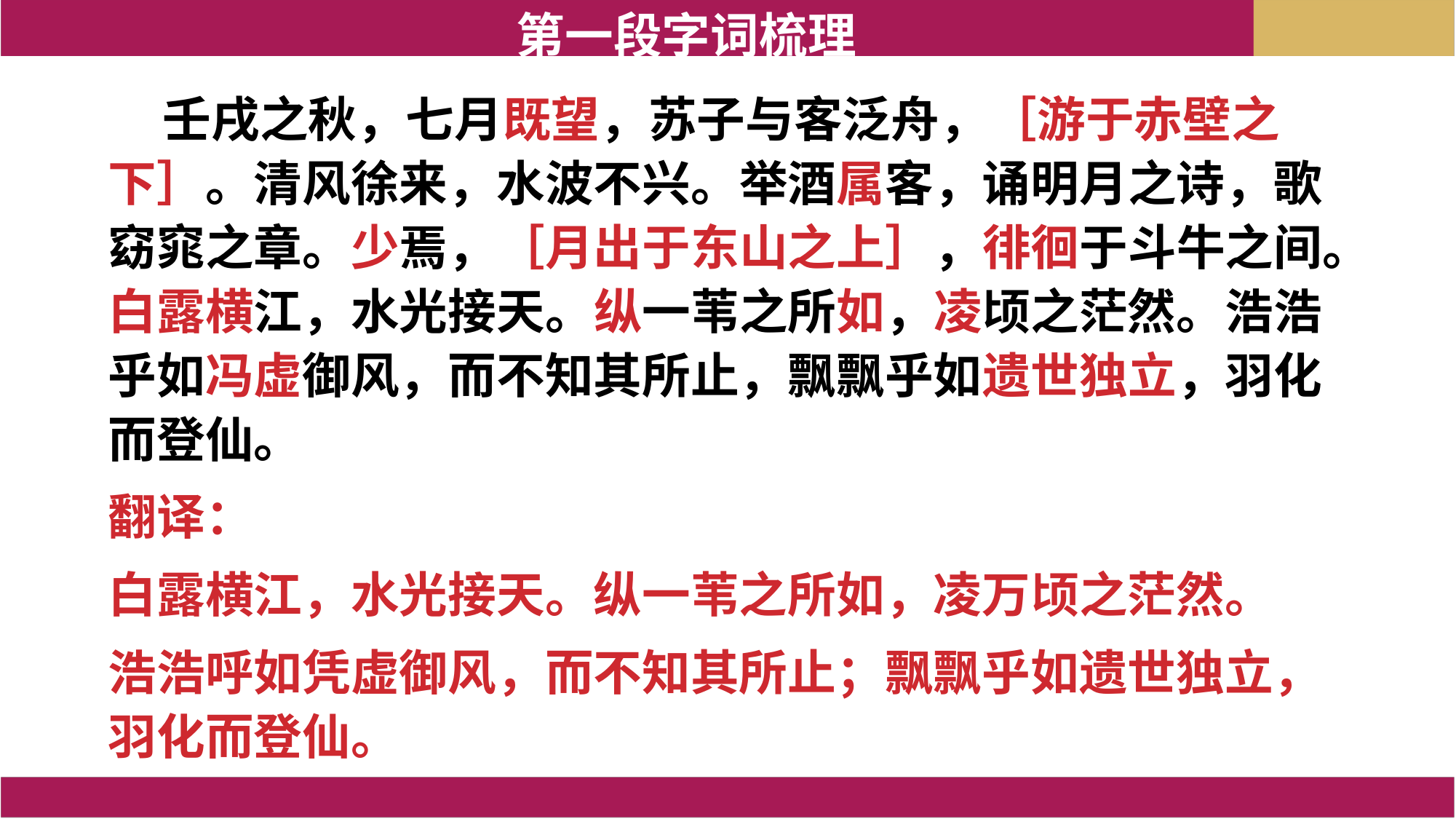

第一段字词梳理
    壬戌之秋，七月既望，苏子与客泛舟，［游于赤壁之下］。清风徐来，水波不兴。举酒属客，诵明月之诗，歌窈窕之章。少焉，［月出于东山之上］，徘徊于斗牛之间。白露横江，水光接天。纵一苇之所如，凌顷之茫然。浩浩乎如冯虚御风，而不知其所止，飘飘乎如遗世独立，羽化而登仙。
翻译：
白露横江，水光接天。纵一苇之所如，凌万顷之茫然。
浩浩呼如凭虚御风，而不知其所止；飘飘乎如遗世独立，羽化而登仙。